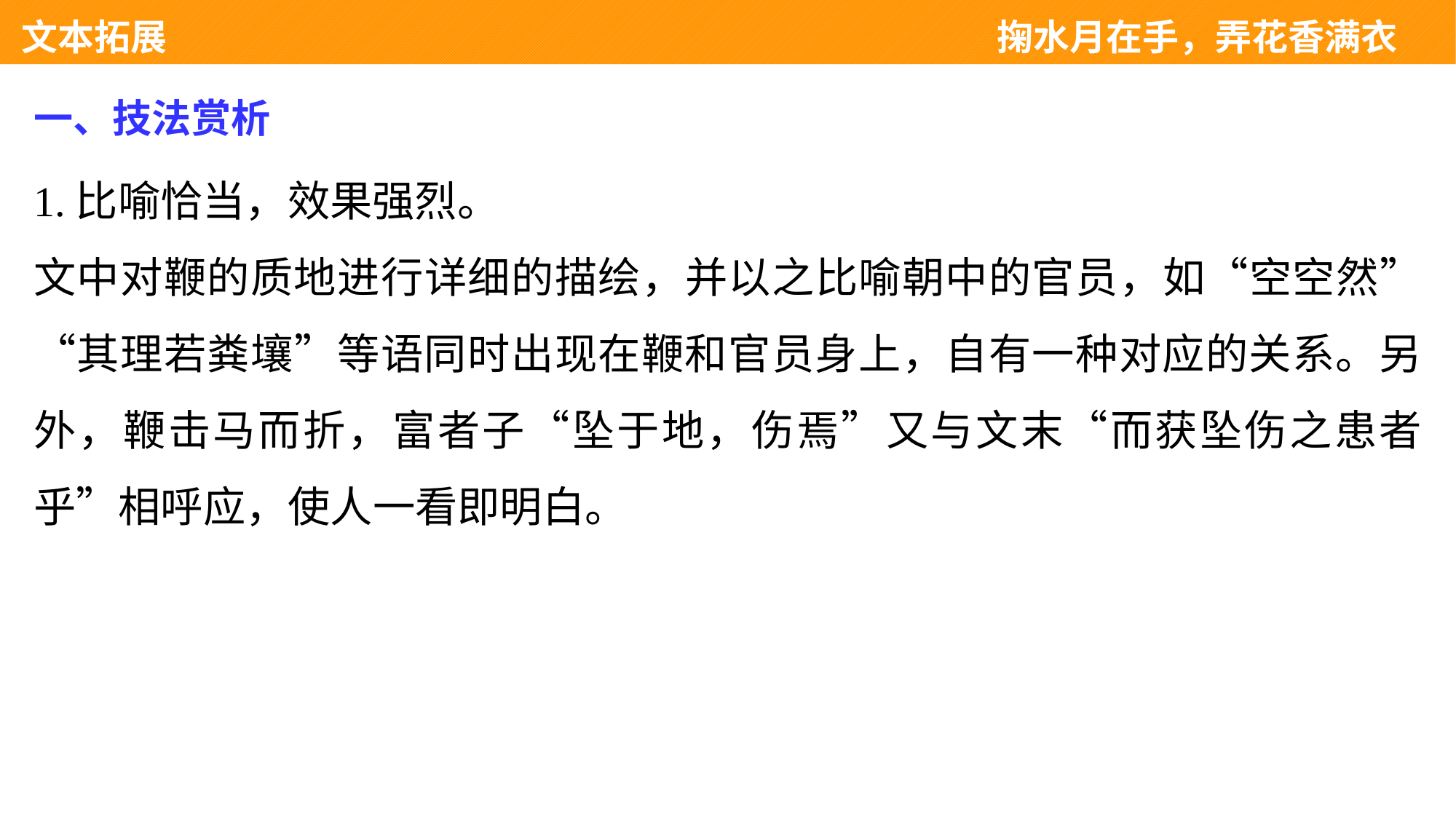

文本拓展        　　　　　　　　　　　　　　　　　　　　　掬水月在手，弄花香满衣
一、技法赏析
1.比喻恰当，效果强烈。
文中对鞭的质地进行详细的描绘，并以之比喻朝中的官员，如“空空然”“其理若粪壤”等语同时出现在鞭和官员身上，自有一种对应的关系。另外，鞭击马而折，富者子“坠于地，伤焉”又与文末“而获坠伤之患者乎”相呼应，使人一看即明白。